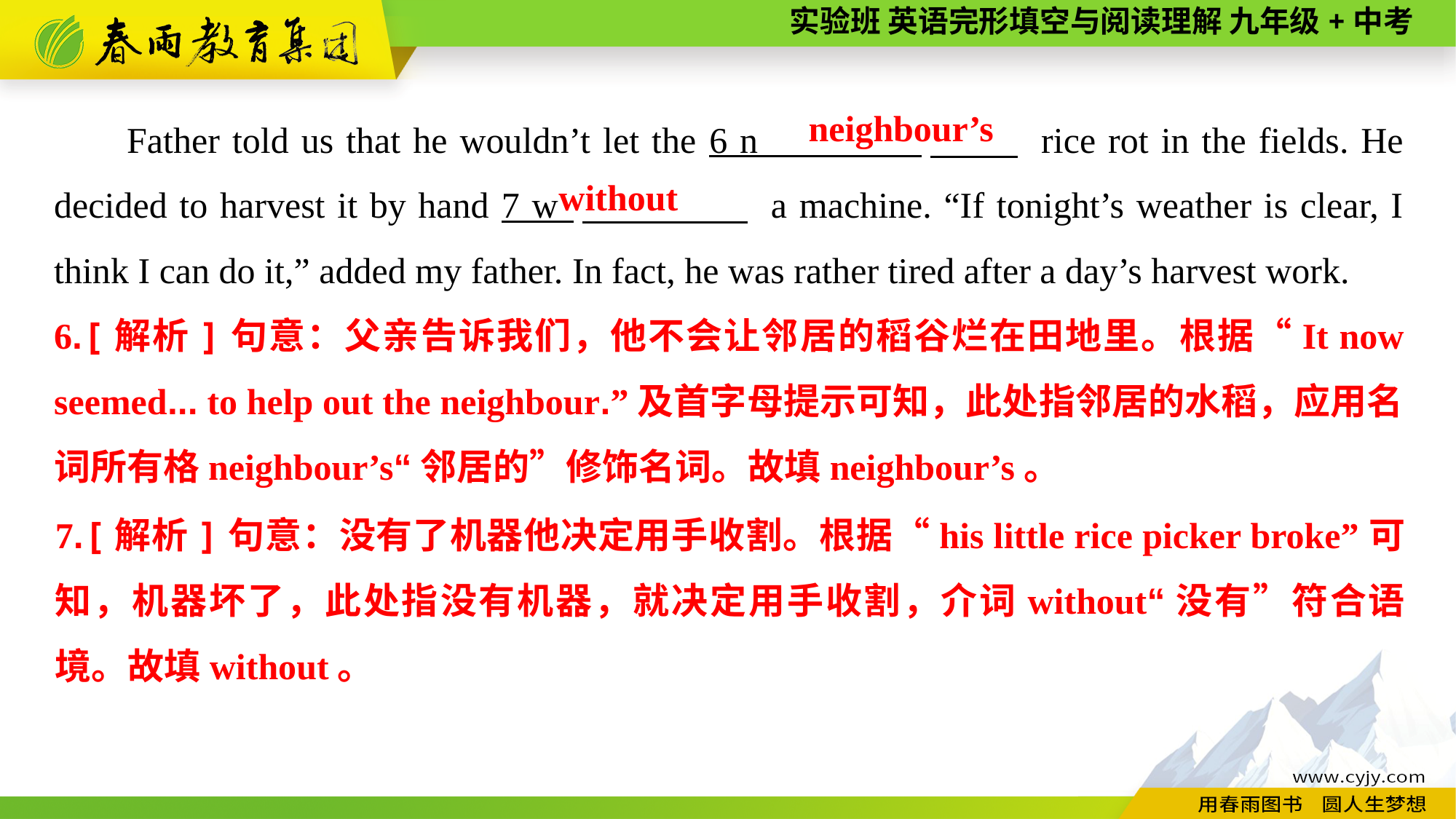

Father told us that he wouldn’t let the 6 n             　 　 rice rot in the fields. He decided to harvest it by hand 7 w 　        　 a machine. “If tonight’s weather is clear, I think I can do it,” added my father. In fact, he was rather tired after a day’s harvest work.
neighbour’s
without
6.[解析]句意：父亲告诉我们，他不会让邻居的稻谷烂在田地里。根据“It now seemed... to help out the neighbour.”及首字母提示可知，此处指邻居的水稻，应用名词所有格neighbour’s“邻居的”修饰名词。故填neighbour’s。
7.[解析]句意：没有了机器他决定用手收割。根据“his little rice picker broke”可知，机器坏了，此处指没有机器，就决定用手收割，介词without“没有”符合语境。故填without。